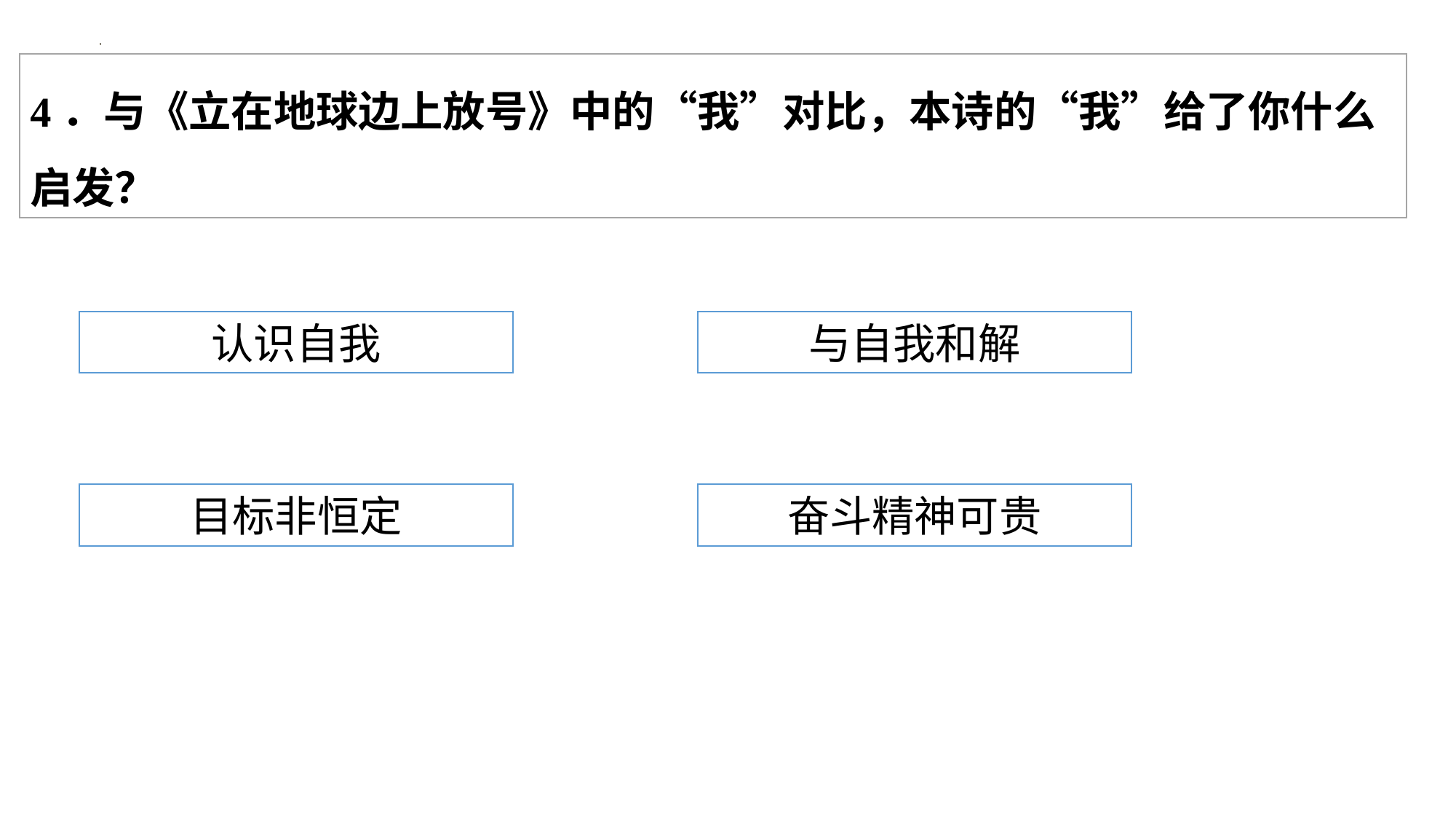

4．与《立在地球边上放号》中的“我”对比，本诗的“我”给了你什么启发？
认识自我
与自我和解
目标非恒定
奋斗精神可贵